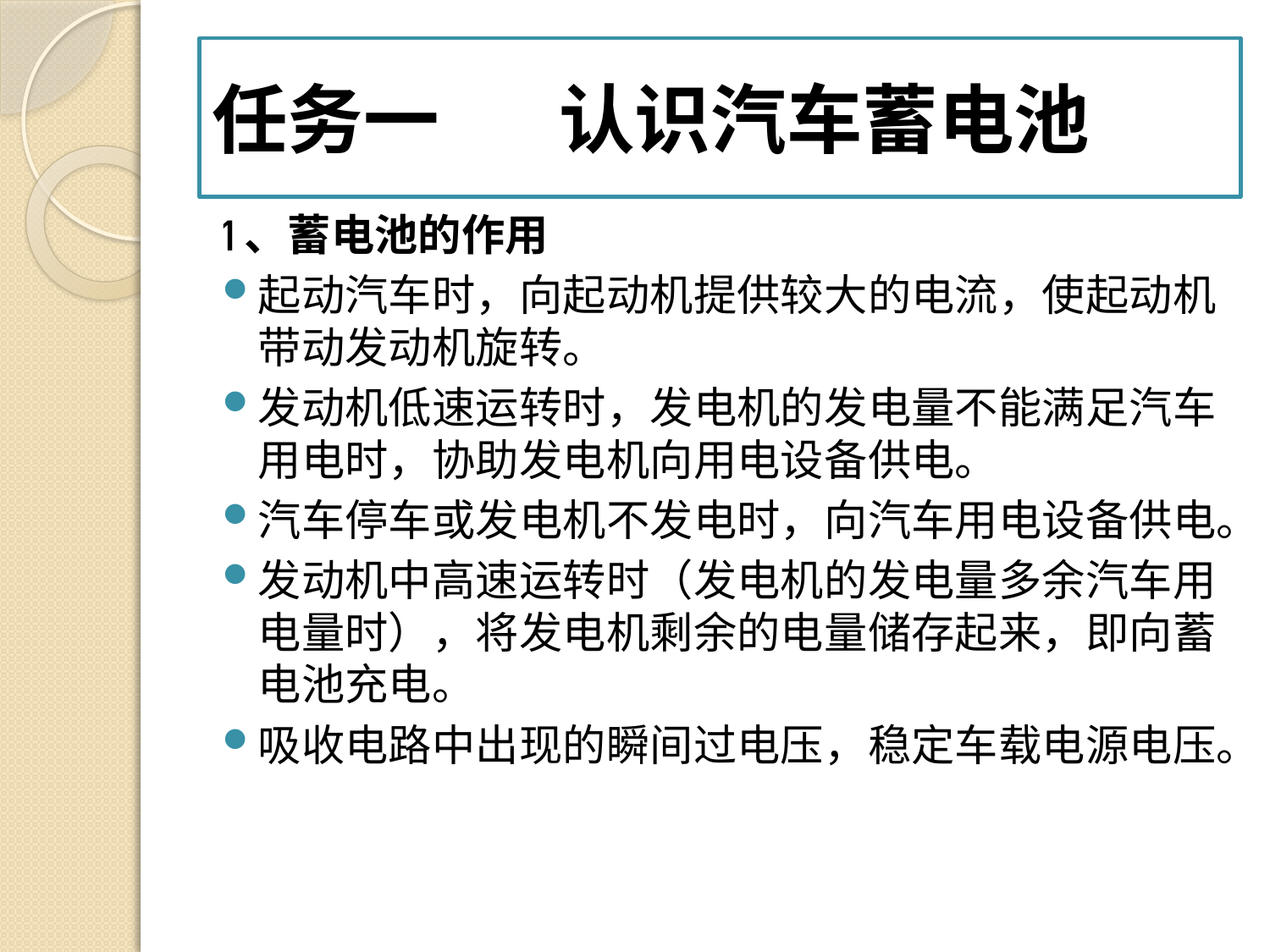

# 任务一       认识汽车蓄电池
1、蓄电池的作用
起动汽车时，向起动机提供较大的电流，使起动机带动发动机旋转。
发动机低速运转时，发电机的发电量不能满足汽车用电时，协助发电机向用电设备供电。
汽车停车或发电机不发电时，向汽车用电设备供电。
发动机中高速运转时（发电机的发电量多余汽车用电量时），将发电机剩余的电量储存起来，即向蓄电池充电。
吸收电路中出现的瞬间过电压，稳定车载电源电压。